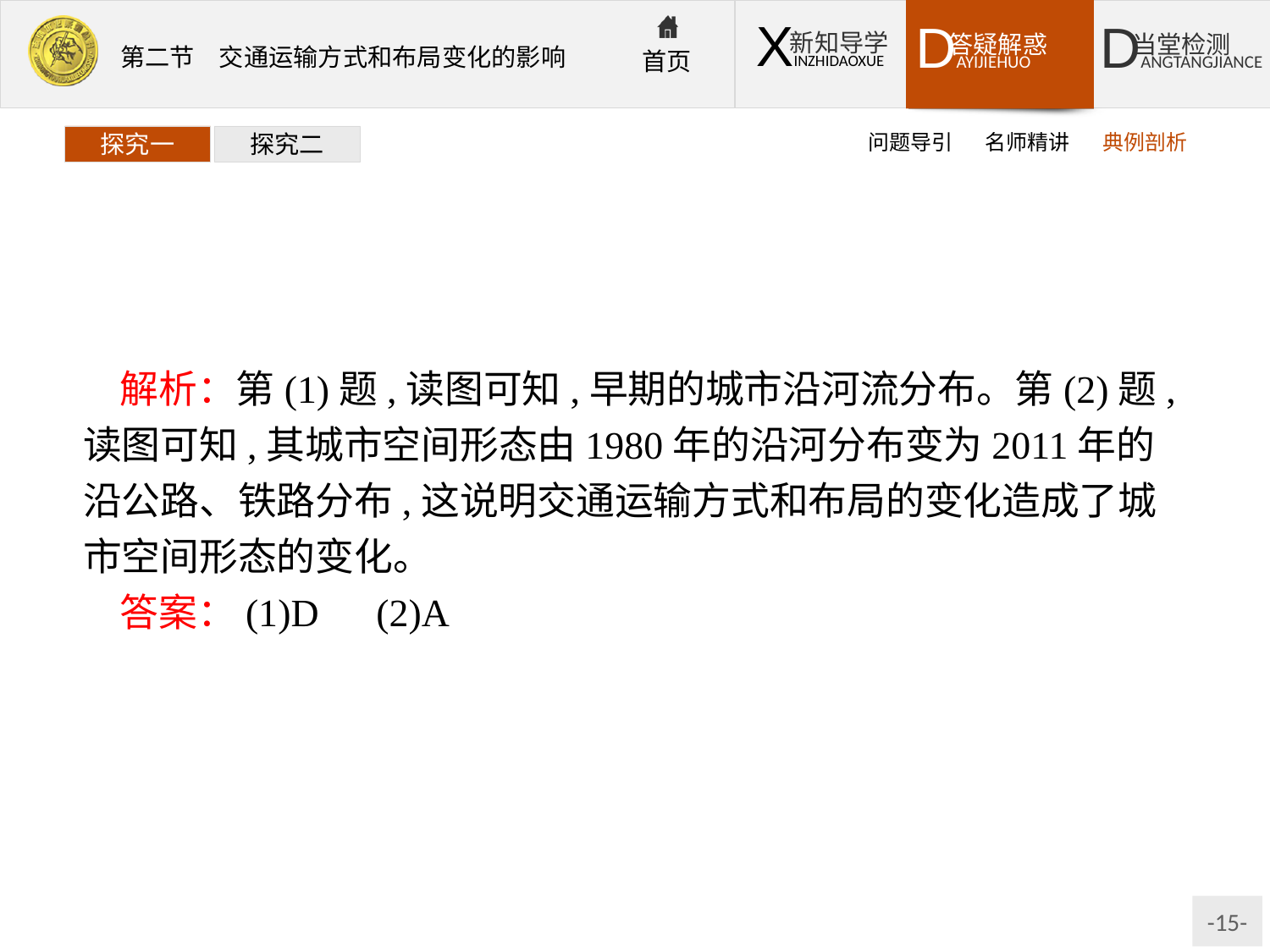

问题导引
名师精讲
典例剖析
探究一
探究二
解析：第(1)题,读图可知,早期的城市沿河流分布。第(2)题,读图可知,其城市空间形态由1980年的沿河分布变为2011年的沿公路、铁路分布,这说明交通运输方式和布局的变化造成了城市空间形态的变化。
答案：(1)D　(2)A